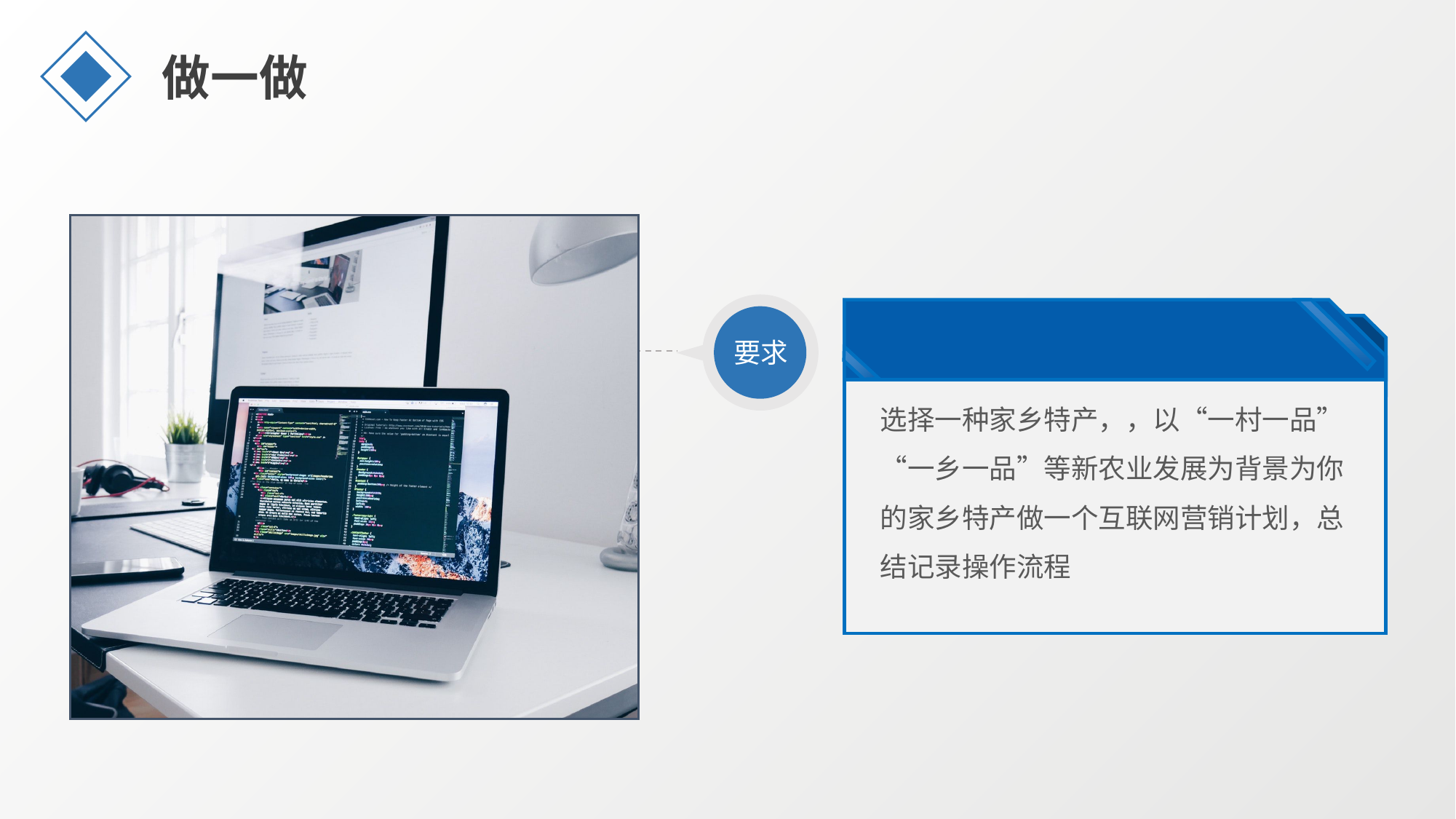

做一做

要求
选择一种家乡特产，，以“一村一品”“一乡一品”等新农业发展为背景为你的家乡特产做一个互联网营销计划，总结记录操作流程